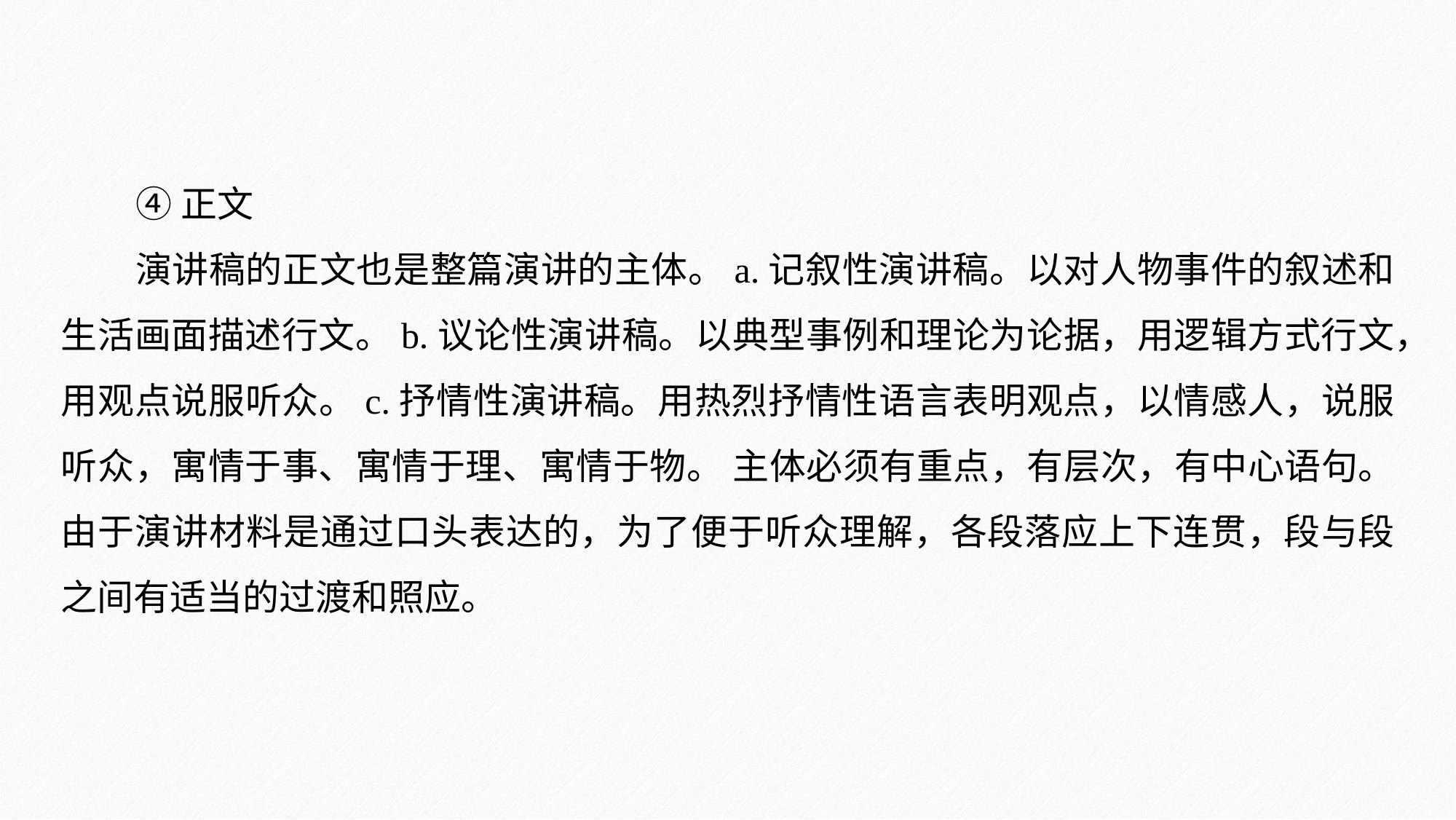

④正文
演讲稿的正文也是整篇演讲的主体。a.记叙性演讲稿。以对人物事件的叙述和生活画面描述行文。b.议论性演讲稿。以典型事例和理论为论据，用逻辑方式行文，用观点说服听众。c.抒情性演讲稿。用热烈抒情性语言表明观点，以情感人，说服听众，寓情于事、寓情于理、寓情于物。 主体必须有重点，有层次，有中心语句。由于演讲材料是通过口头表达的，为了便于听众理解，各段落应上下连贯，段与段之间有适当的过渡和照应。